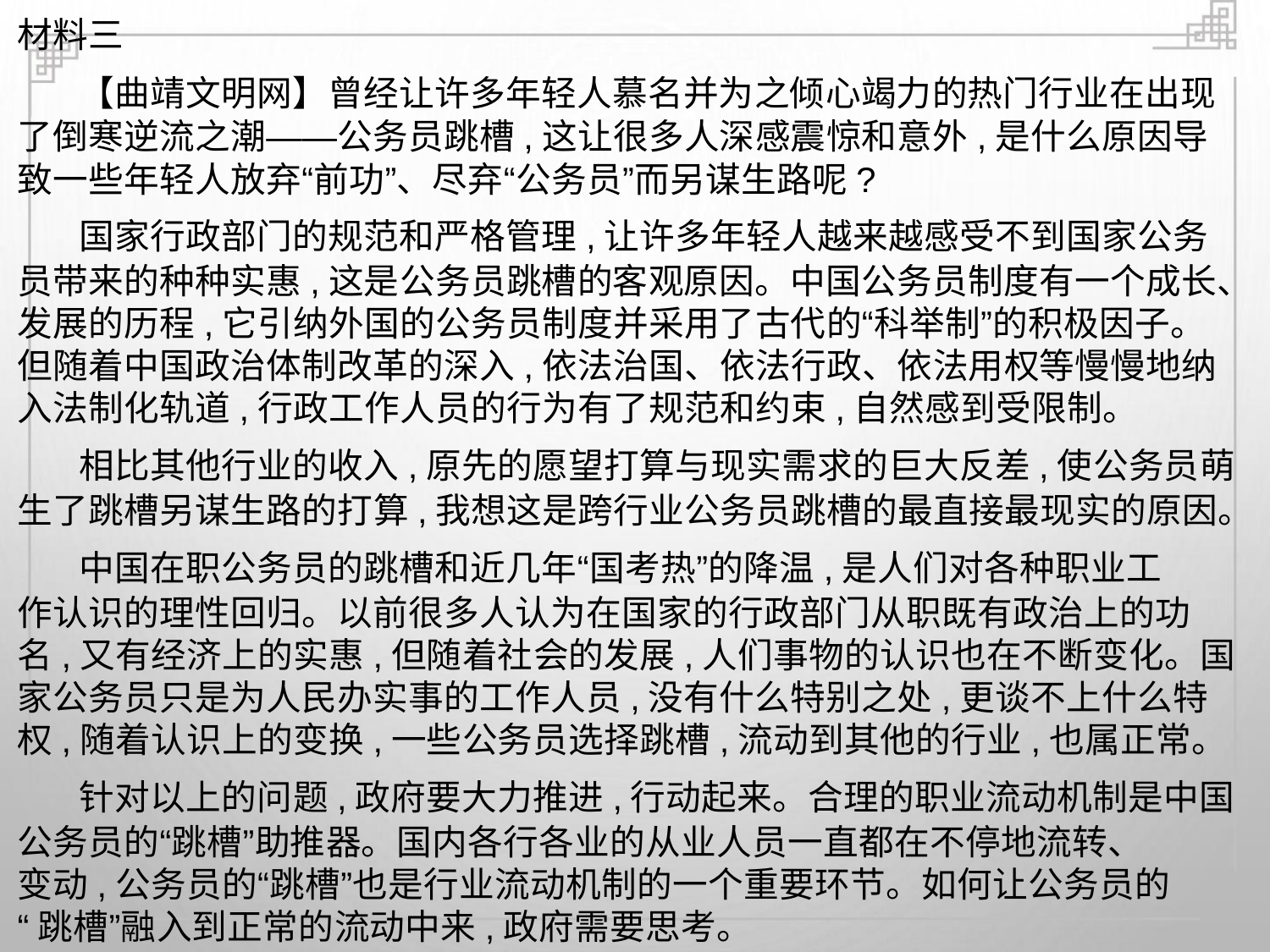

材料三
【曲靖文明网】曾经让许多年轻人慕名并为之倾心竭力的热门行业在出现
了倒寒逆流之潮——公务员跳槽,这让很多人深感震惊和意外,是什么原因导
致一些年轻人放弃“前功”、尽弃“公务员”而另谋生路呢?
国家行政部门的规范和严格管理,让许多年轻人越来越感受不到国家公务
员带来的种种实惠,这是公务员跳槽的客观原因。中国公务员制度有一个成长、
发展的历程,它引纳外国的公务员制度并采用了古代的“科举制”的积极因子。
但随着中国政治体制改革的深入,依法治国、依法行政、依法用权等慢慢地纳
入法制化轨道,行政工作人员的行为有了规范和约束,自然感到受限制。
相比其他行业的收入,原先的愿望打算与现实需求的巨大反差,使公务员萌
生了跳槽另谋生路的打算,我想这是跨行业公务员跳槽的最直接最现实的原因。
中国在职公务员的跳槽和近几年“国考热”的降温,是人们对各种职业工
作认识的理性回归。以前很多人认为在国家的行政部门从职既有政治上的功
名,又有经济上的实惠,但随着社会的发展,人们事物的认识也在不断变化。国
家公务员只是为人民办实事的工作人员,没有什么特别之处,更谈不上什么特
权,随着认识上的变换,一些公务员选择跳槽,流动到其他的行业,也属正常。
针对以上的问题,政府要大力推进,行动起来。合理的职业流动机制是中国
公务员的“跳槽”助推器。国内各行各业的从业人员一直都在不停地流转、
变动,公务员的“跳槽”也是行业流动机制的一个重要环节。如何让公务员的
“跳槽”融入到正常的流动中来,政府需要思考。